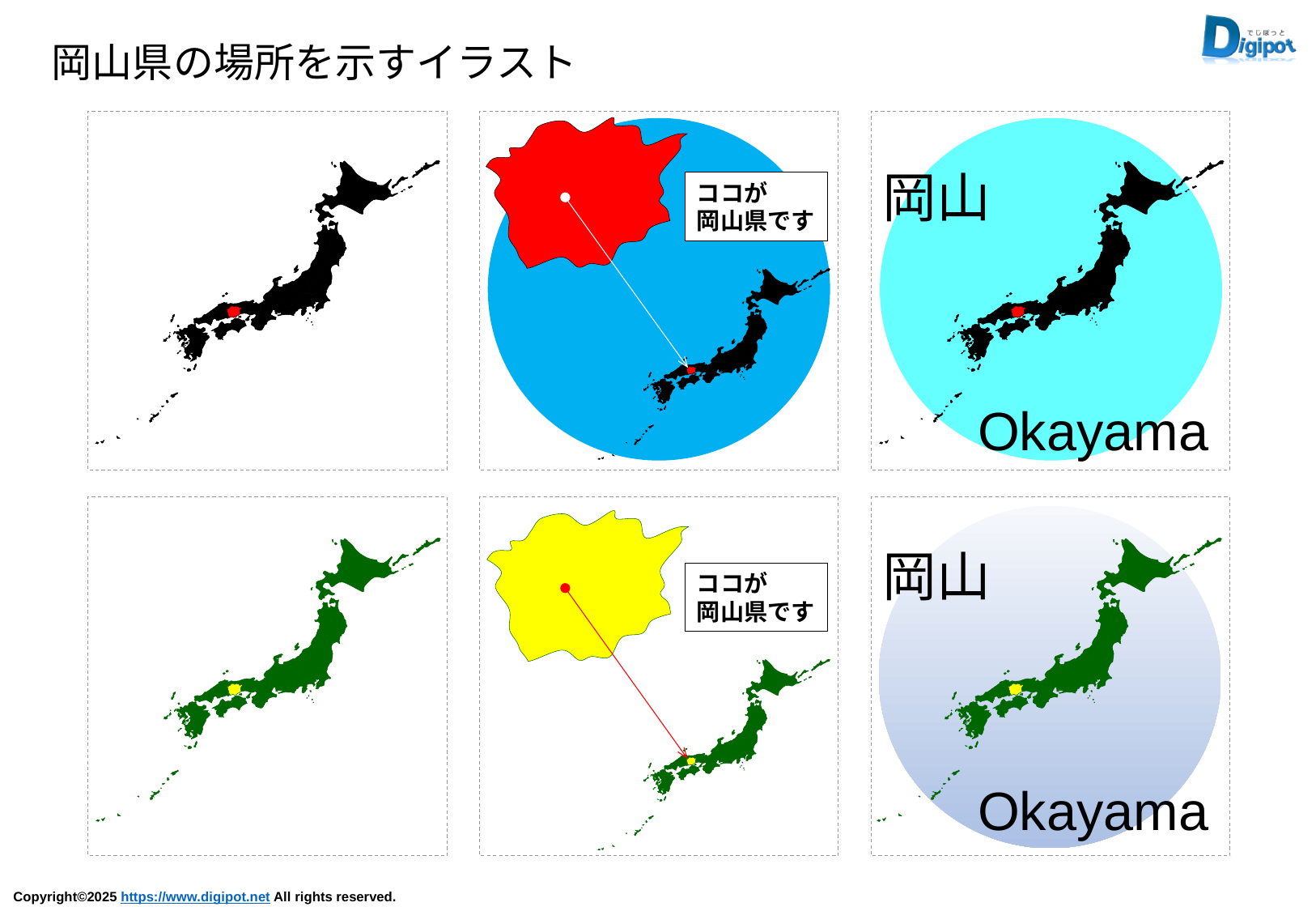

岡山県の場所を示すイラスト

ココが
岡山県です

岡山

Okayama

岡山

Okayama

ココが
岡山県です